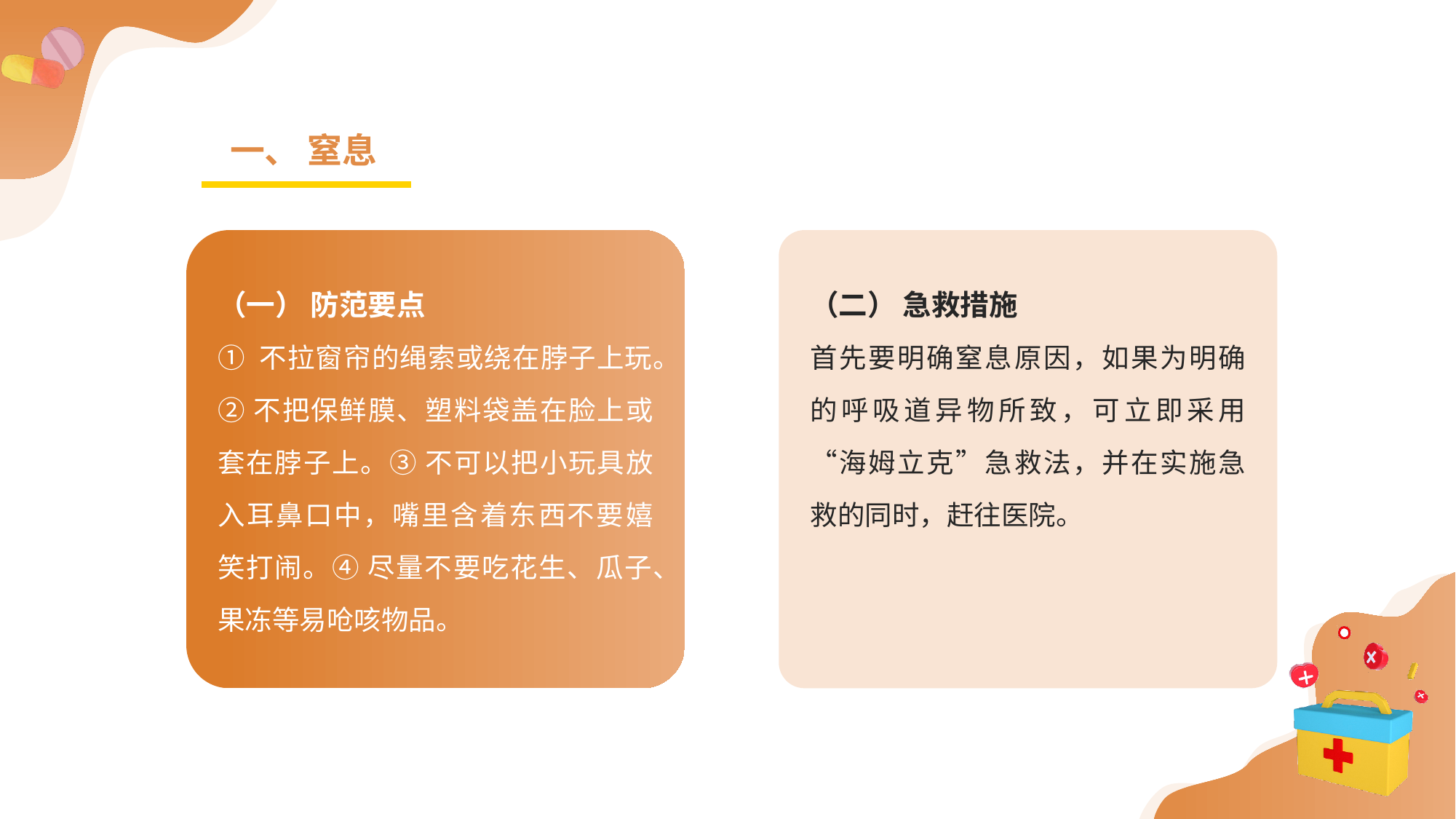

一、 窒息

（一） 防范要点
① 不拉窗帘的绳索或绕在脖子上玩。② 不把保鲜膜、塑料袋盖在脸上或套在脖子上。③ 不可以把小玩具放入耳鼻口中，嘴里含着东西不要嬉笑打闹。④ 尽量不要吃花生、瓜子、果冻等易呛咳物品。
（二） 急救措施
首先要明确窒息原因，如果为明确的呼吸道异物所致，可立即采用“海姆立克”急救法，并在实施急救的同时，赶往医院。